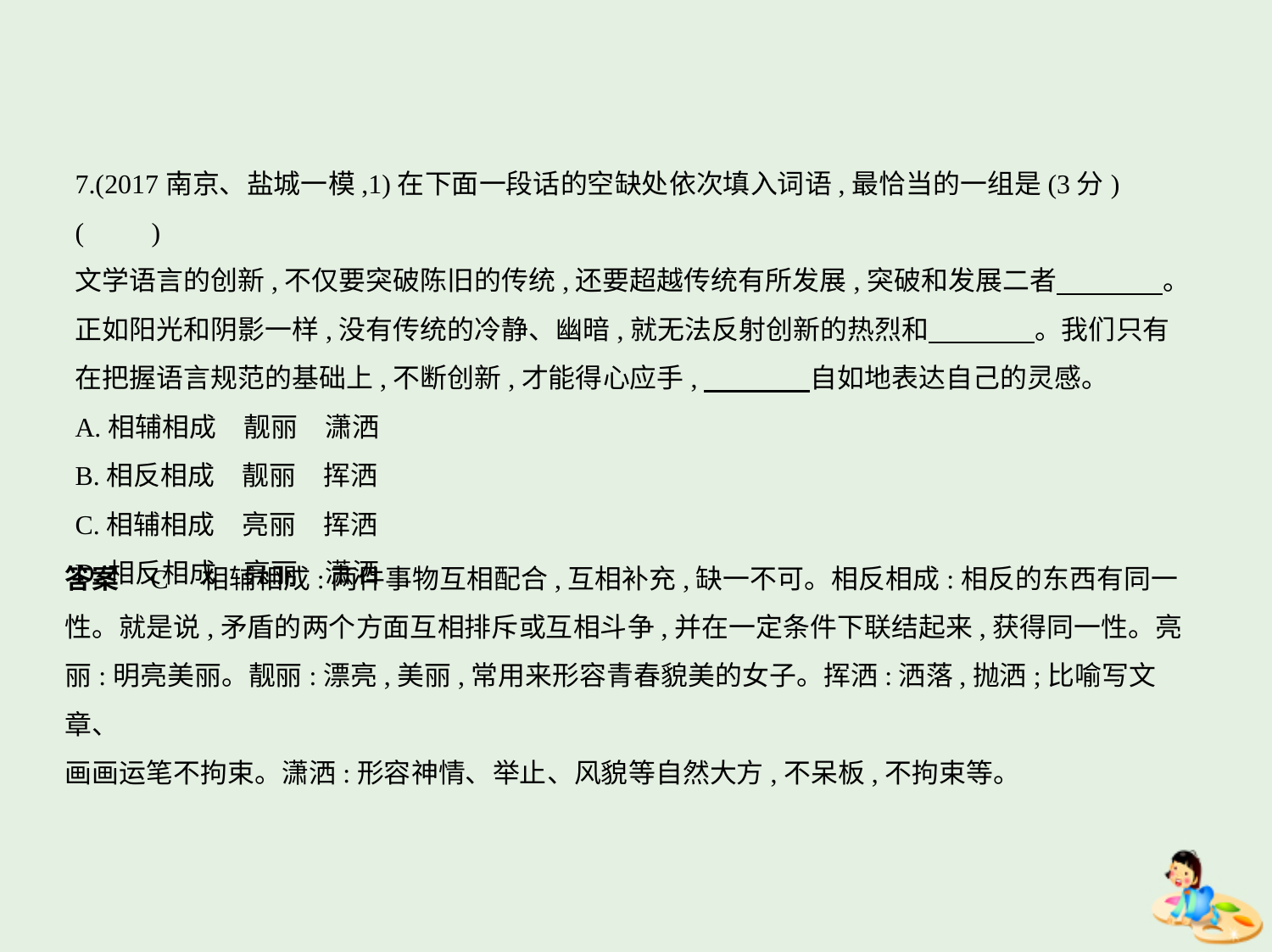

7.(2017南京、盐城一模,1)在下面一段话的空缺处依次填入词语,最恰当的一组是(3分) (    　)
文学语言的创新,不仅要突破陈旧的传统,还要超越传统有所发展,突破和发展二者　　　    。
正如阳光和阴影一样,没有传统的冷静、幽暗,就无法反射创新的热烈和　　　    。我们只有
在把握语言规范的基础上,不断创新,才能得心应手,　　　    自如地表达自己的灵感。
A.相辅相成　靓丽　潇洒
B.相反相成　靓丽　挥洒
C.相辅相成　亮丽　挥洒
D.相反相成　亮丽　潇洒
答案    C　相辅相成:两件事物互相配合,互相补充,缺一不可。相反相成:相反的东西有同一
性。就是说,矛盾的两个方面互相排斥或互相斗争,并在一定条件下联结起来,获得同一性。亮
丽:明亮美丽。靓丽:漂亮,美丽,常用来形容青春貌美的女子。挥洒:洒落,抛洒;比喻写文章、
画画运笔不拘束。潇洒:形容神情、举止、风貌等自然大方,不呆板,不拘束等。